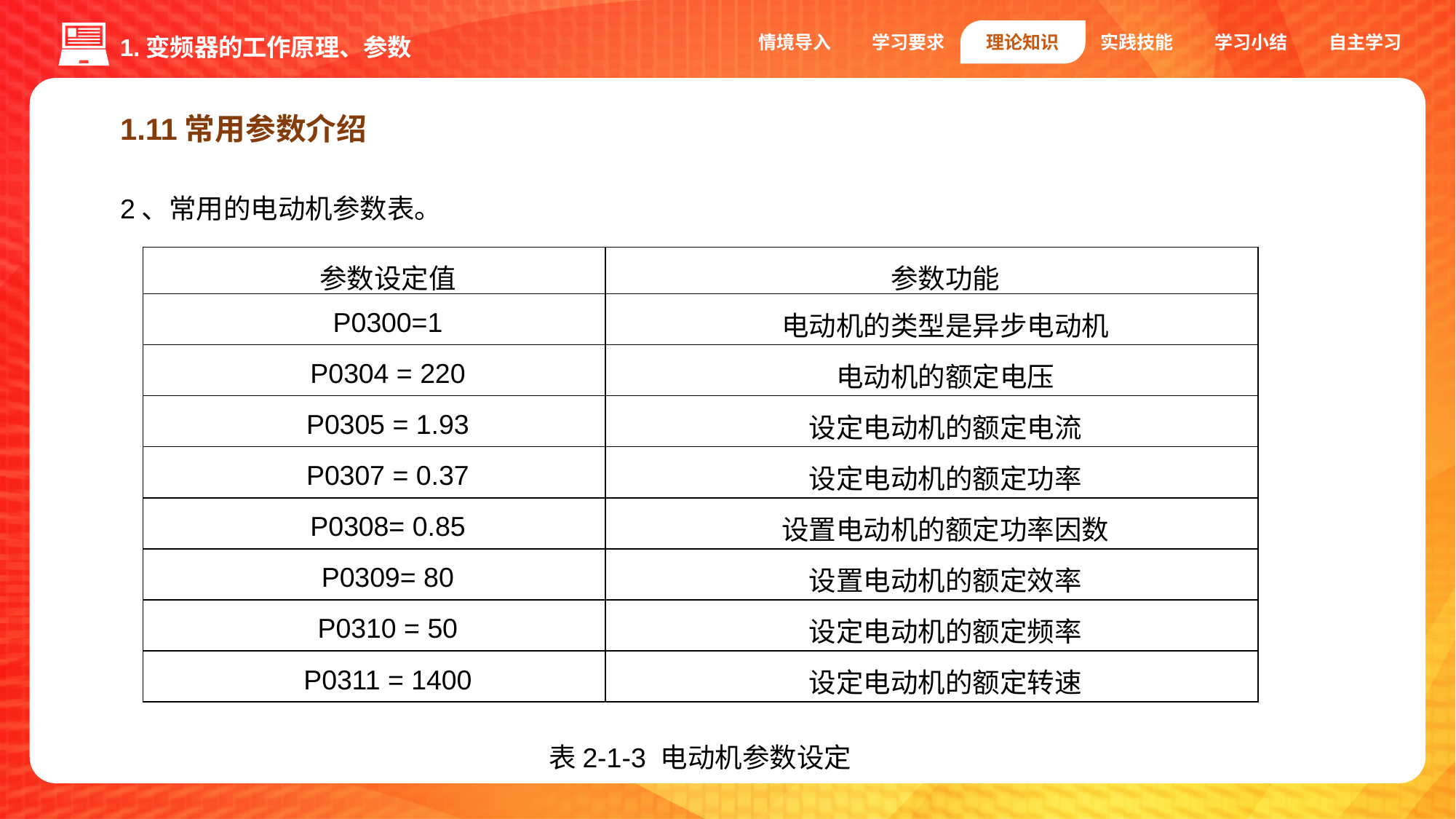

情境导入
学习要求
理论知识
实践技能
学习小结
自主学习

1.变频器的工作原理、参数
1.11常用参数介绍
2、常用的电动机参数表。
| 参数设定值 | 参数功能 |
| --- | --- |
| P0300=1 | 电动机的类型是异步电动机 |
| P0304 = 220 | 电动机的额定电压 |
| P0305 = 1.93 | 设定电动机的额定电流 |
| P0307 = 0.37 | 设定电动机的额定功率 |
| P0308= 0.85 | 设置电动机的额定功率因数 |
| P0309= 80 | 设置电动机的额定效率 |
| P0310 = 50 | 设定电动机的额定频率 |
| P0311 = 1400 | 设定电动机的额定转速 |
表2-1-3 电动机参数设定